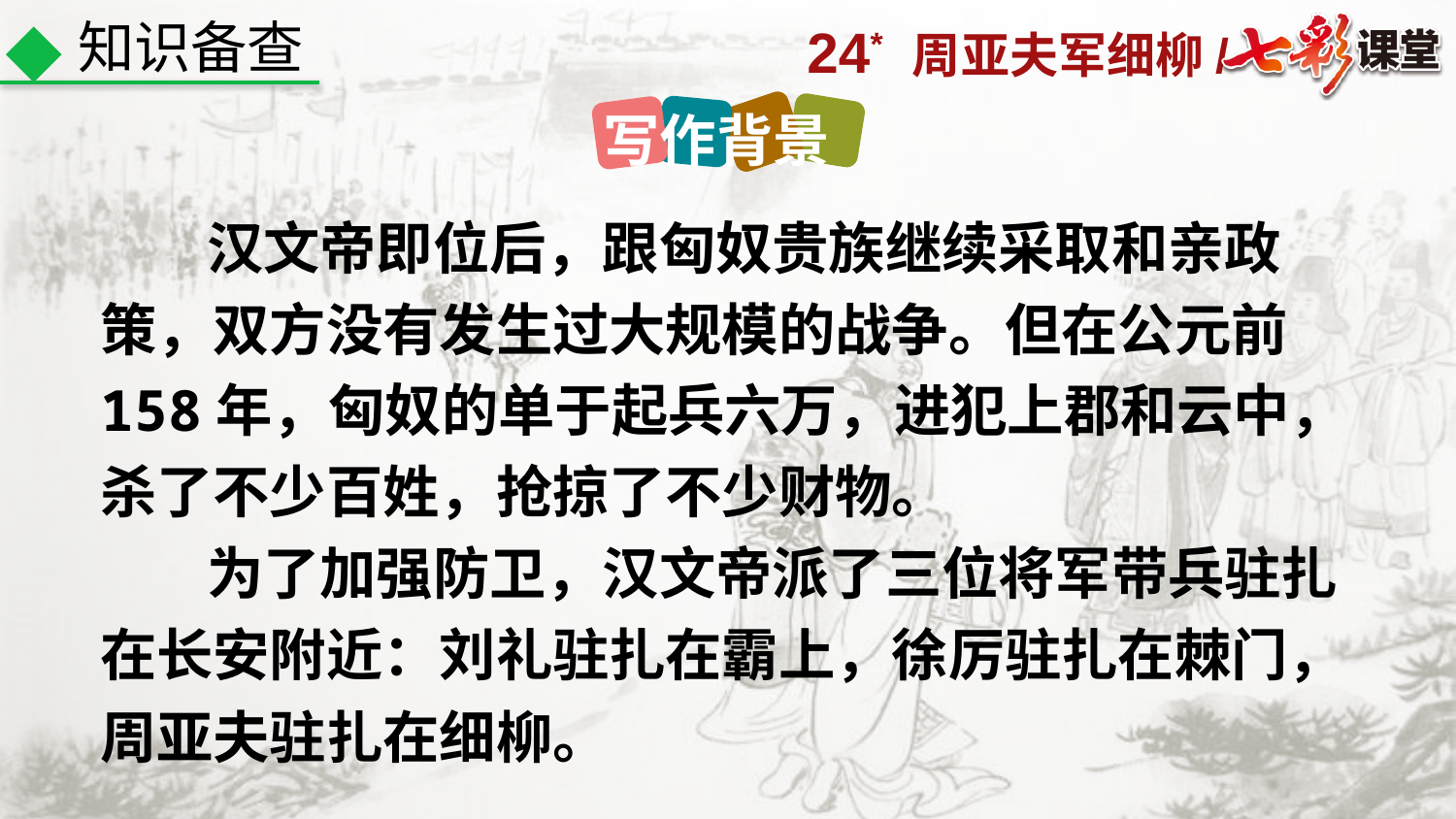

知识备查

写作背景

 汉文帝即位后，跟匈奴贵族继续采取和亲政策，双方没有发生过大规模的战争。但在公元前158年，匈奴的单于起兵六万，进犯上郡和云中，杀了不少百姓，抢掠了不少财物。
 为了加强防卫，汉文帝派了三位将军带兵驻扎在长安附近：刘礼驻扎在霸上，徐厉驻扎在棘门，周亚夫驻扎在细柳。